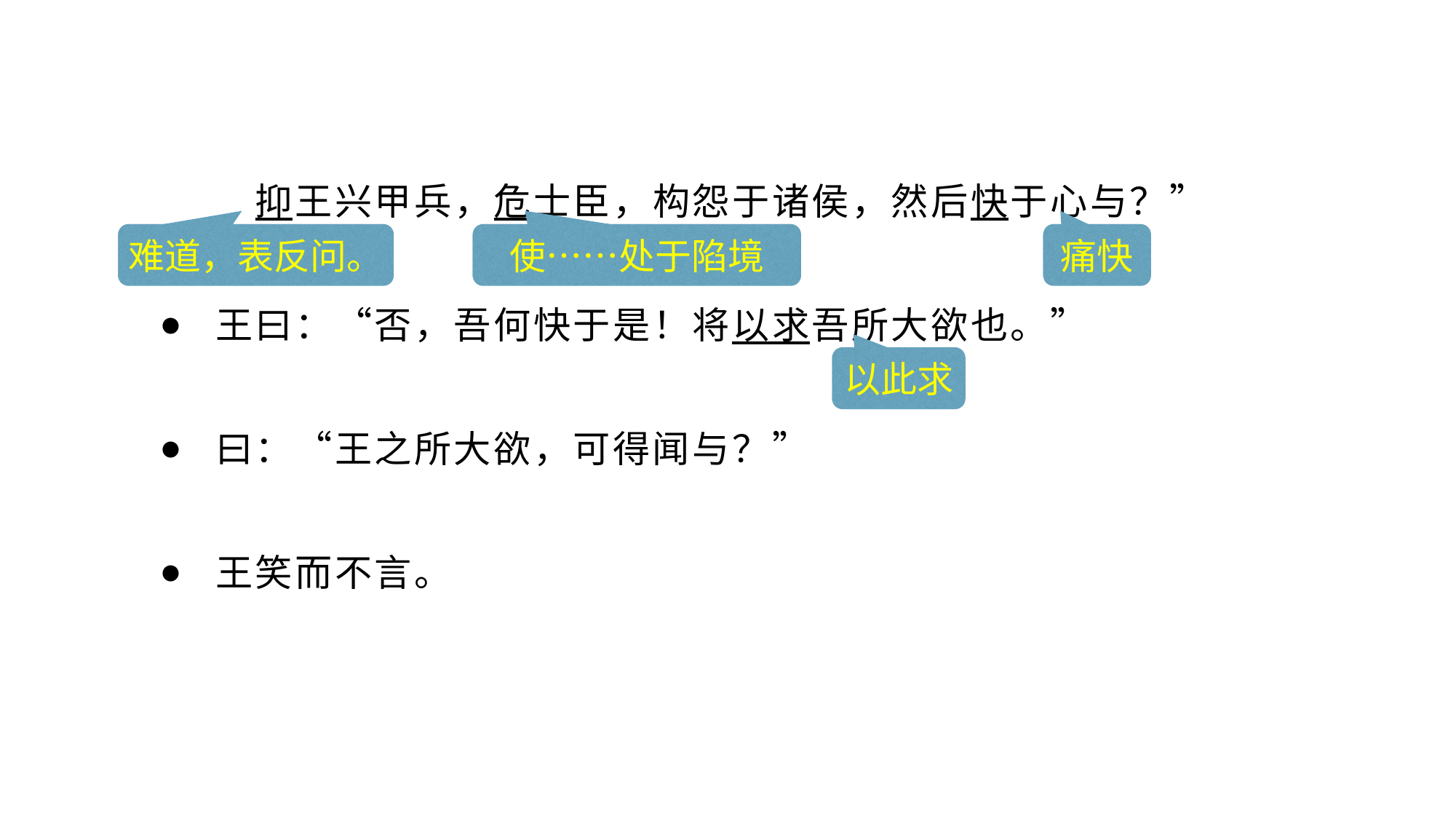

“抑王兴甲兵，危士臣，构怨于诸侯，然后快于心与？”
   王曰：“否，吾何快于是！将以求吾所大欲也。”
   曰：“王之所大欲，可得闻与？”
   王笑而不言。

痛快
难道，表反问。
使……处于陷境
以此求